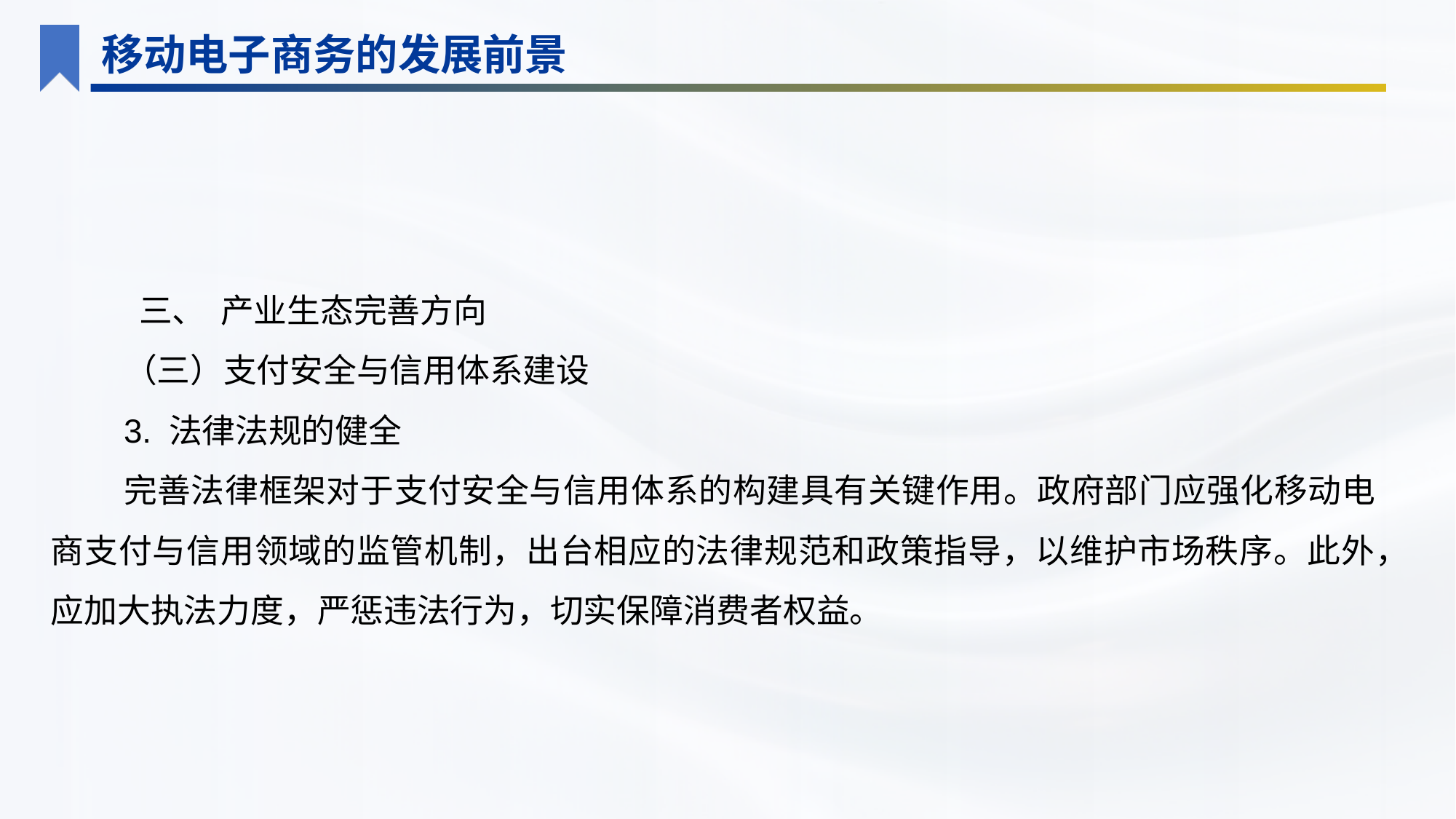

移动电子商务的发展前景
 三、  产业生态完善方向
（三）支付安全与信用体系建设
3. 法律法规的健全
完善法律框架对于支付安全与信用体系的构建具有关键作用。政府部门应强化移动电商支付与信用领域的监管机制，出台相应的法律规范和政策指导，以维护市场秩序。此外，应加大执法力度，严惩违法行为，切实保障消费者权益。